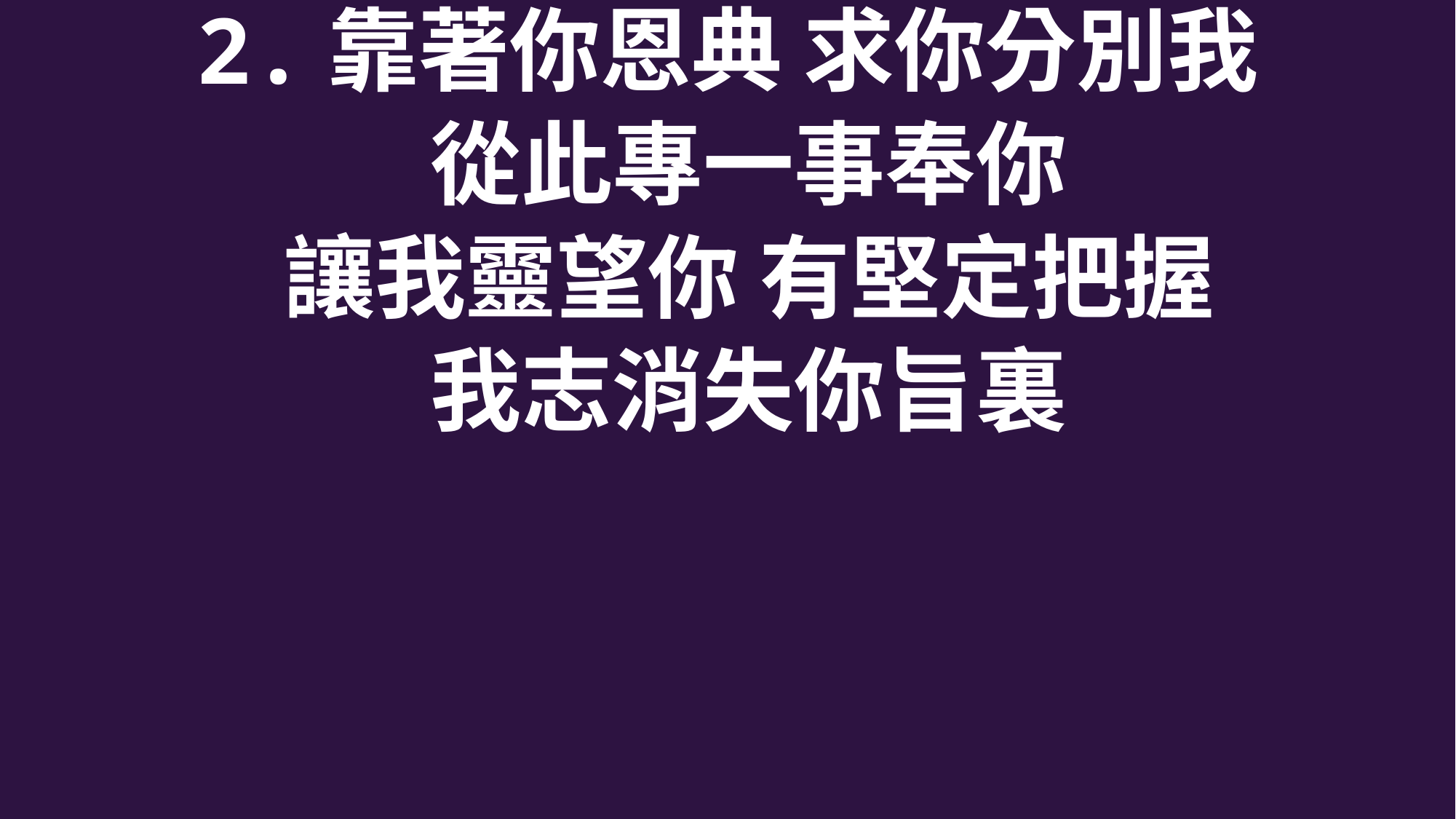

2.靠著你恩典 求你分別我
 從此專一事奉你
 讓我靈望你 有堅定把握
 我志消失你旨裏